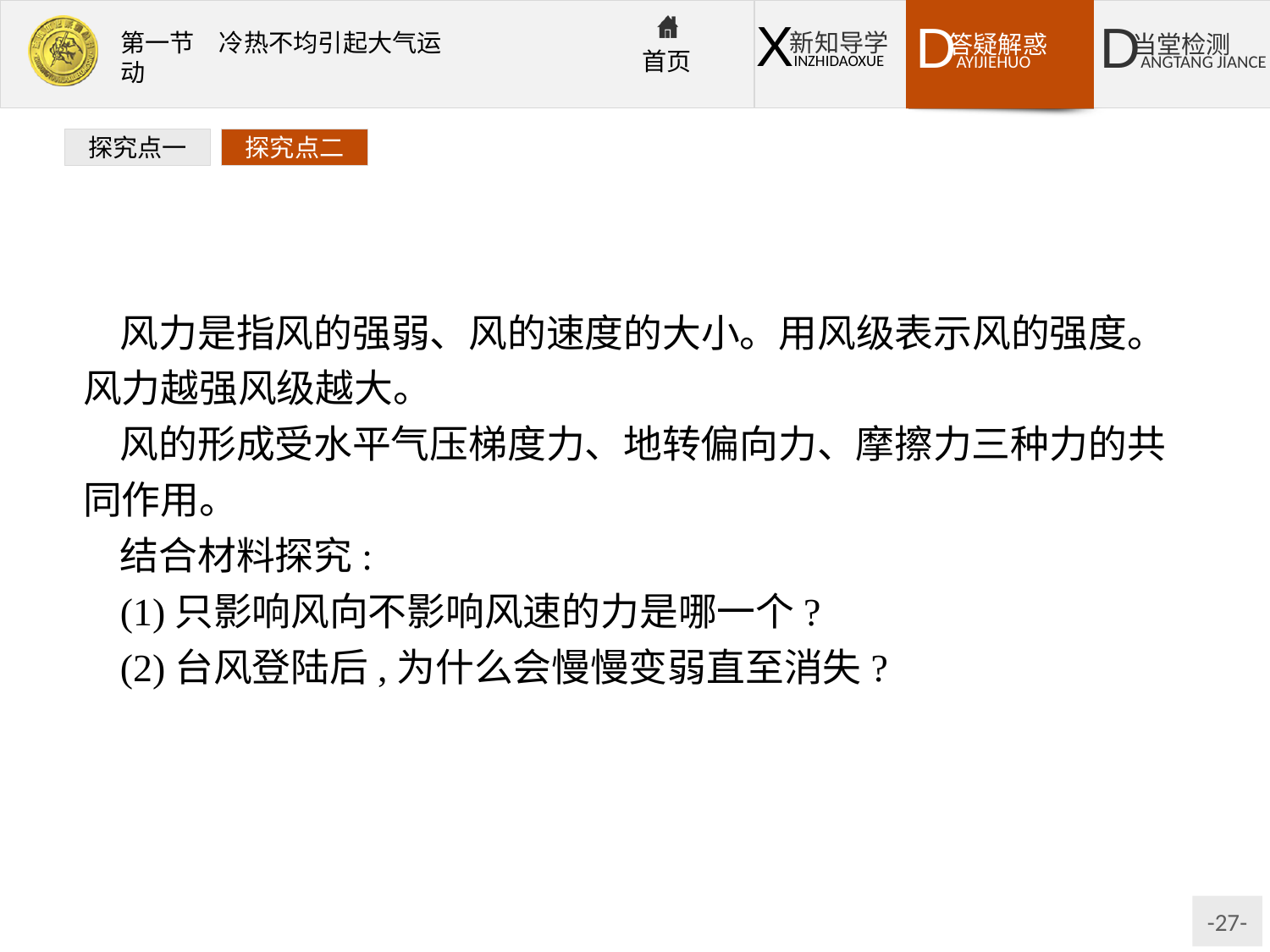

探究点一
探究点二
风力是指风的强弱、风的速度的大小。用风级表示风的强度。风力越强风级越大。
风的形成受水平气压梯度力、地转偏向力、摩擦力三种力的共同作用。
结合材料探究:
(1)只影响风向不影响风速的力是哪一个?
(2)台风登陆后,为什么会慢慢变弱直至消失?